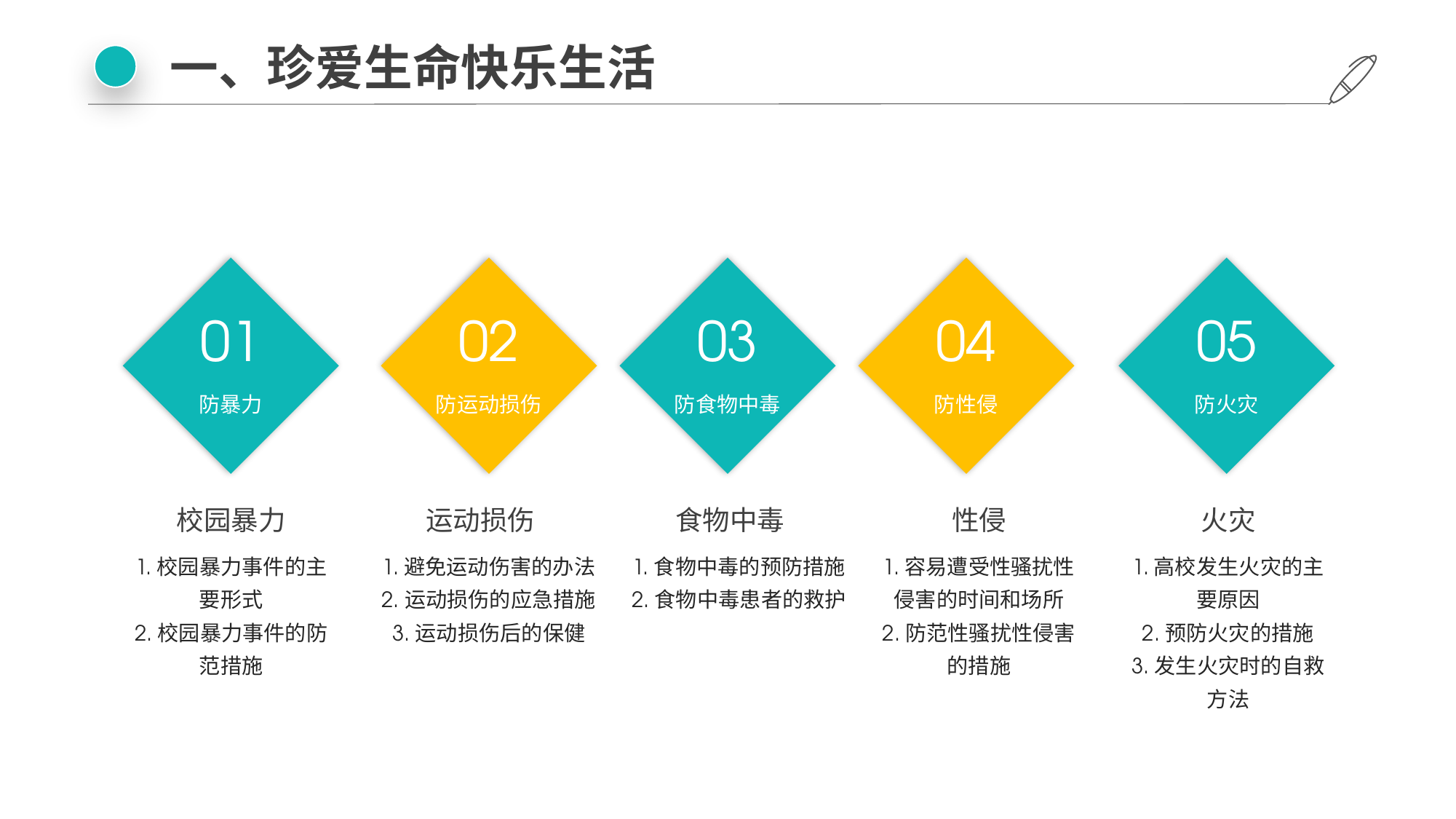

一、珍爱生命快乐生活

01
防暴力

02
防运动损伤

03
防食物中毒

04
防性侵

05
防火灾
校园暴力
运动损伤
食物中毒
性侵
火灾
1.校园暴力事件的主要形式
2.校园暴力事件的防范措施
1.避免运动伤害的办法
2.运动损伤的应急措施
3.运动损伤后的保健
1.食物中毒的预防措施
2.食物中毒患者的救护
1.容易遭受性骚扰性侵害的时间和场所
2.防范性骚扰性侵害的措施
1.高校发生火灾的主要原因
2.预防火灾的措施
3.发生火灾时的自救方法